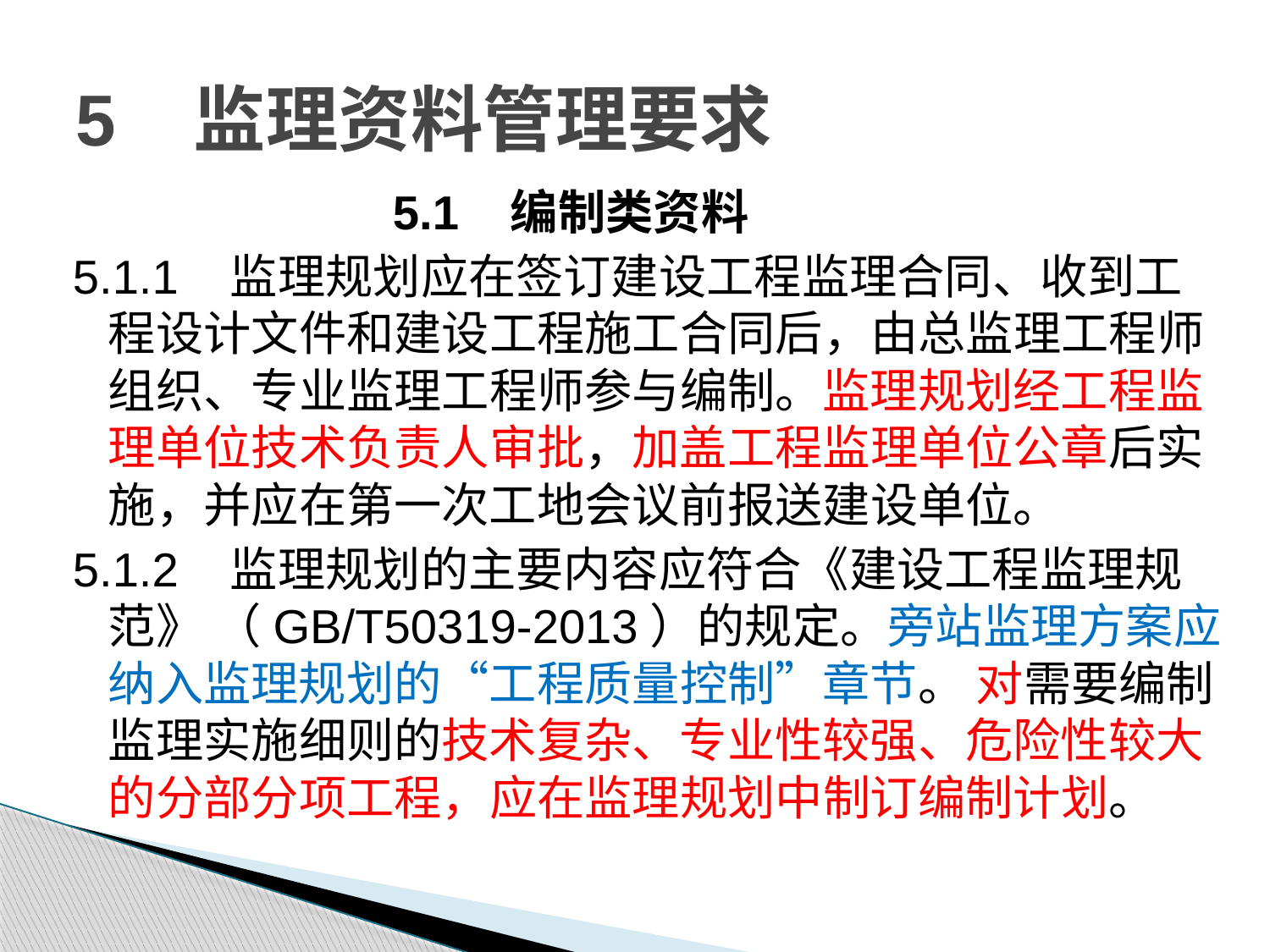

# 5   监理资料管理要求
                        5.1   编制类资料
5.1.1   监理规划应在签订建设工程监理合同、收到工程设计文件和建设工程施工合同后，由总监理工程师组织、专业监理工程师参与编制。监理规划经工程监理单位技术负责人审批，加盖工程监理单位公章后实施，并应在第一次工地会议前报送建设单位。
5.1.2   监理规划的主要内容应符合《建设工程监理规范》 （GB/T50319-2013）的规定。旁站监理方案应纳入监理规划的“工程质量控制”章节。 对需要编制监理实施细则的技术复杂、专业性较强、危险性较大的分部分项工程，应在监理规划中制订编制计划。